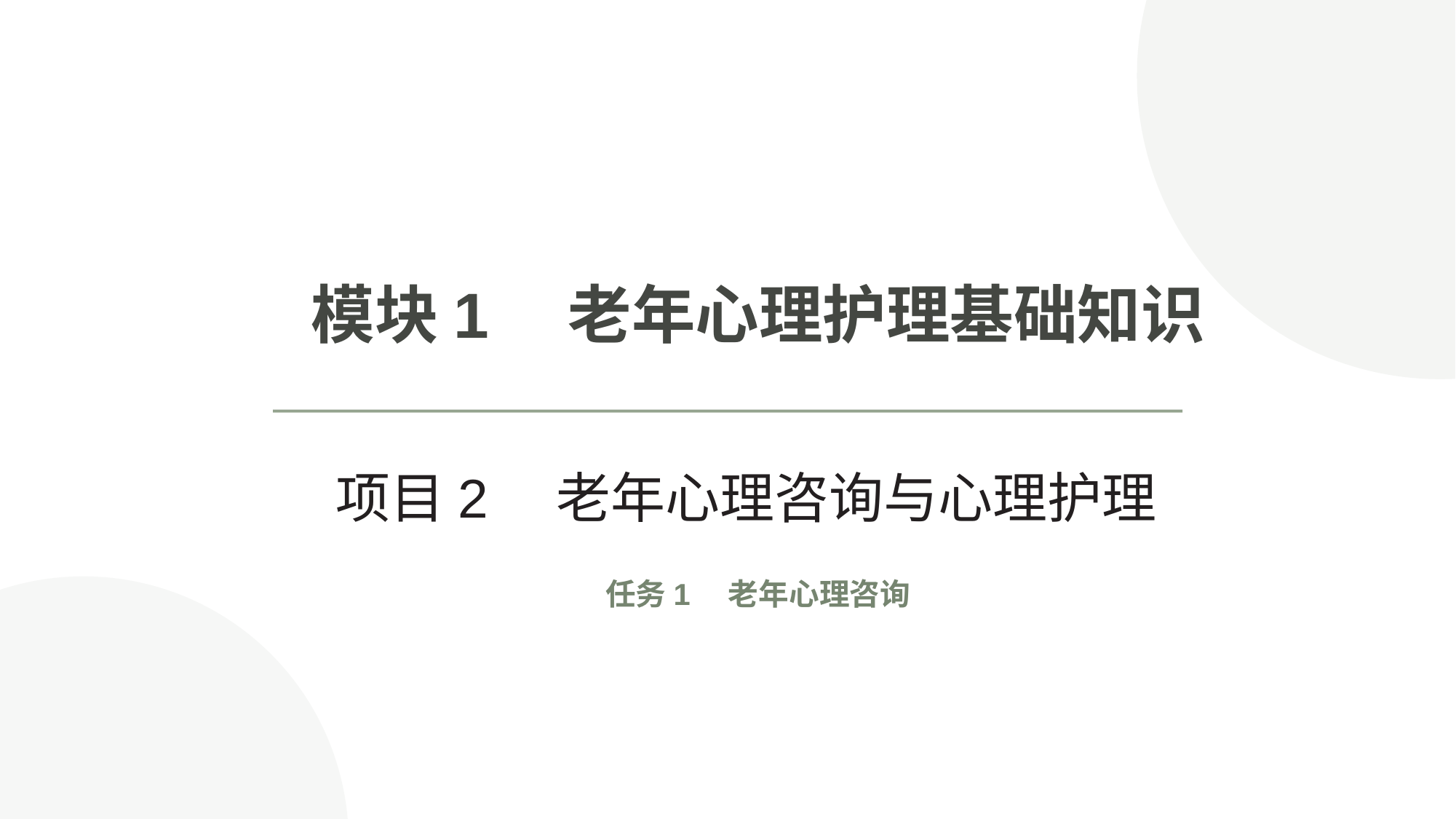

模块1　老年心理护理基础知识

项目2　老年心理咨询与心理护理
任务1　老年心理咨询